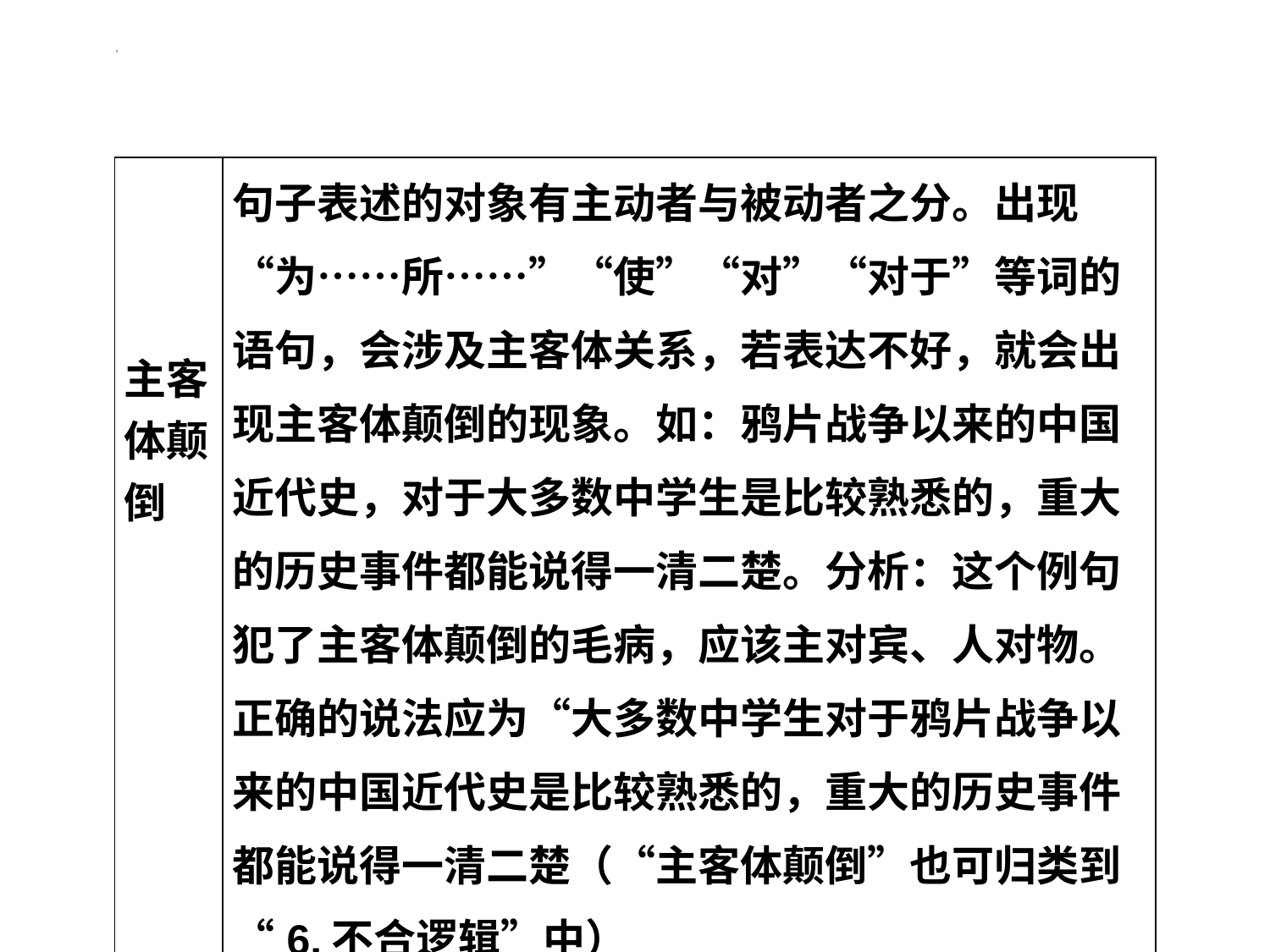

| 主客体颠倒 | 句子表述的对象有主动者与被动者之分。出现“为……所……”“使”“对”“对于”等词的语句，会涉及主客体关系，若表达不好，就会出现主客体颠倒的现象。如：鸦片战争以来的中国近代史，对于大多数中学生是比较熟悉的，重大的历史事件都能说得一清二楚。分析：这个例句犯了主客体颠倒的毛病，应该主对宾、人对物。正确的说法应为“大多数中学生对于鸦片战争以来的中国近代史是比较熟悉的，重大的历史事件都能说得一清二楚（“主客体颠倒”也可归类到“6.不合逻辑”中） |
| --- | --- |